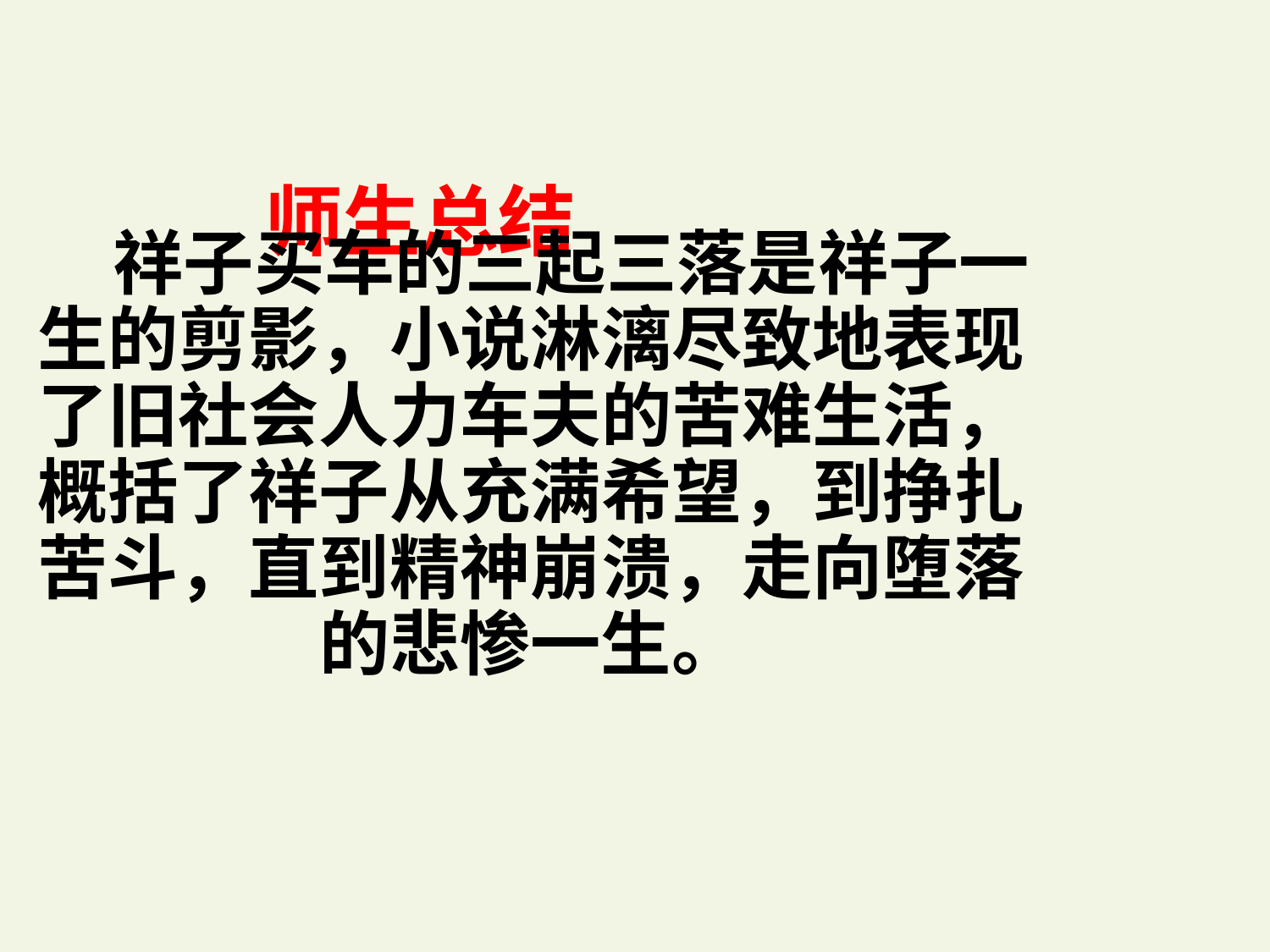

师生总结
    祥子买车的三起三落是祥子一生的剪影，小说淋漓尽致地表现了旧社会人力车夫的苦难生活，概括了祥子从充满希望，到挣扎苦斗，直到精神崩溃，走向堕落的悲惨一生。